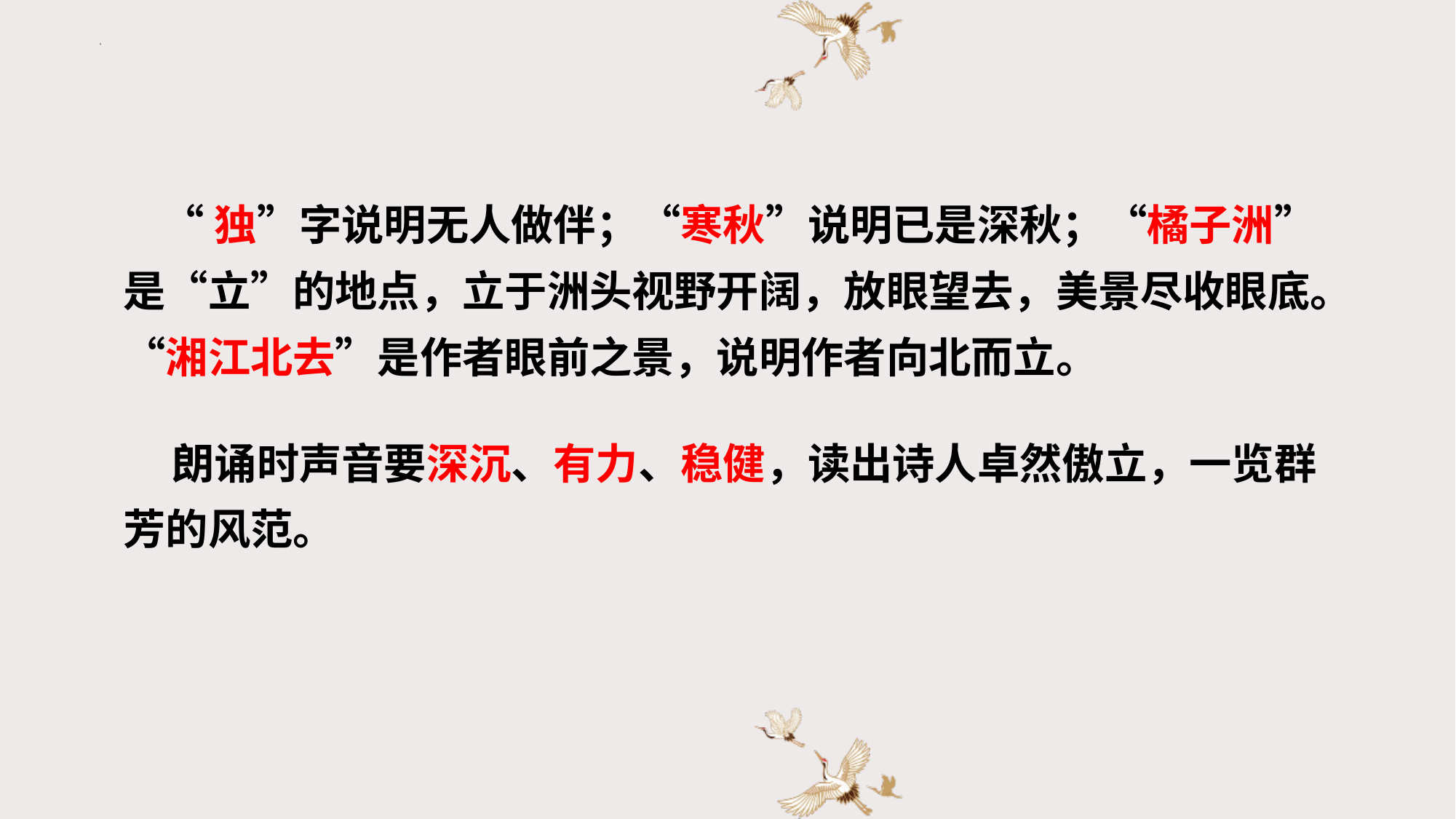

“独”字说明无人做伴；“寒秋”说明已是深秋；“橘子洲”是“立”的地点，立于洲头视野开阔，放眼望去，美景尽收眼底。“湘江北去”是作者眼前之景，说明作者向北而立。
    朗诵时声音要深沉、有力、稳健，读出诗人卓然傲立，一览群芳的风范。